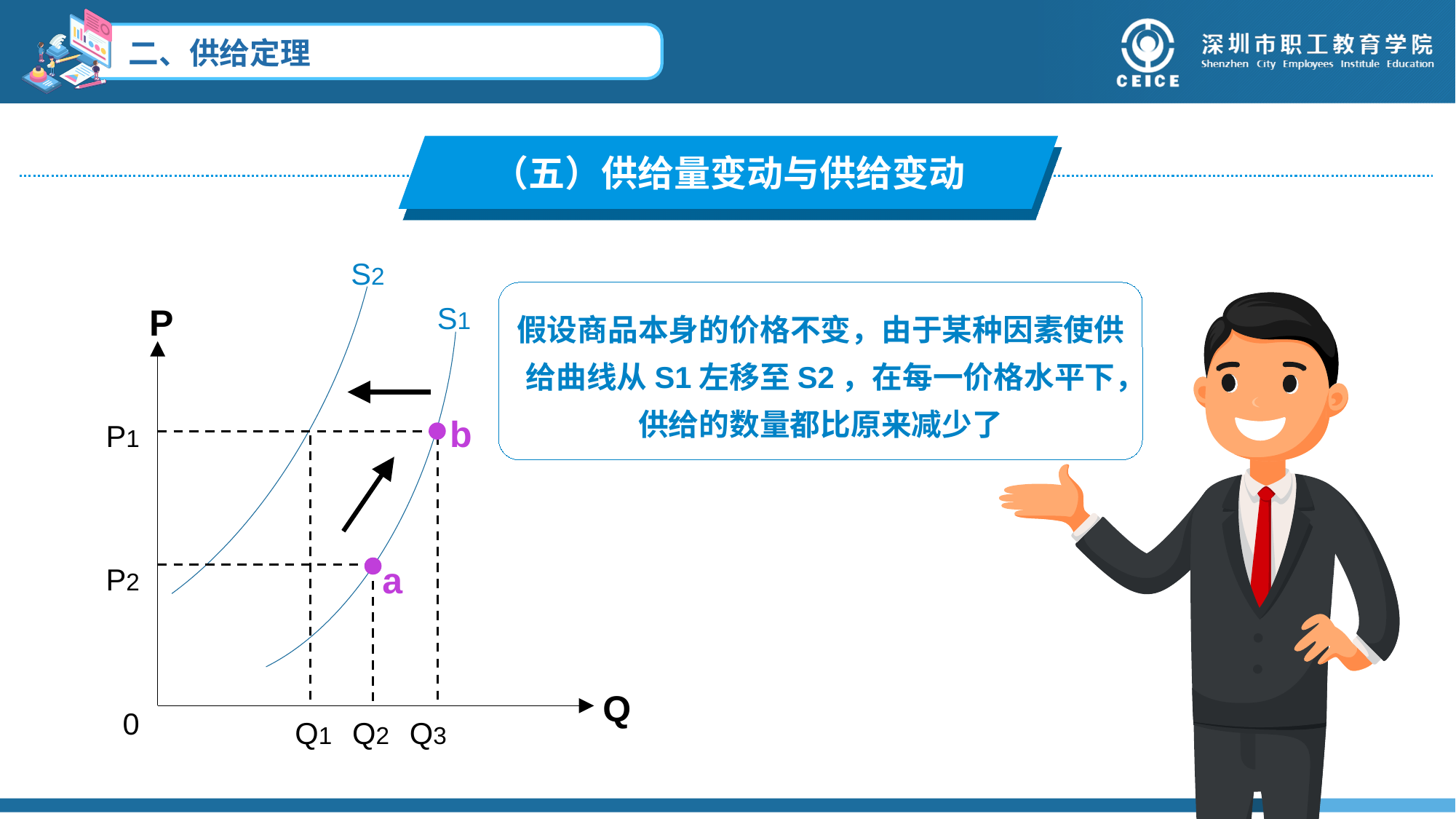

S2
S1
P
P1

P2

0
b

a

Q
Q1   Q2   Q3
（五）供给量变动与供给变动
假设商品本身的价格不变，由于某种因素使供给曲线从S1左移至S2，在每一价格水平下，供给的数量都比原来减少了